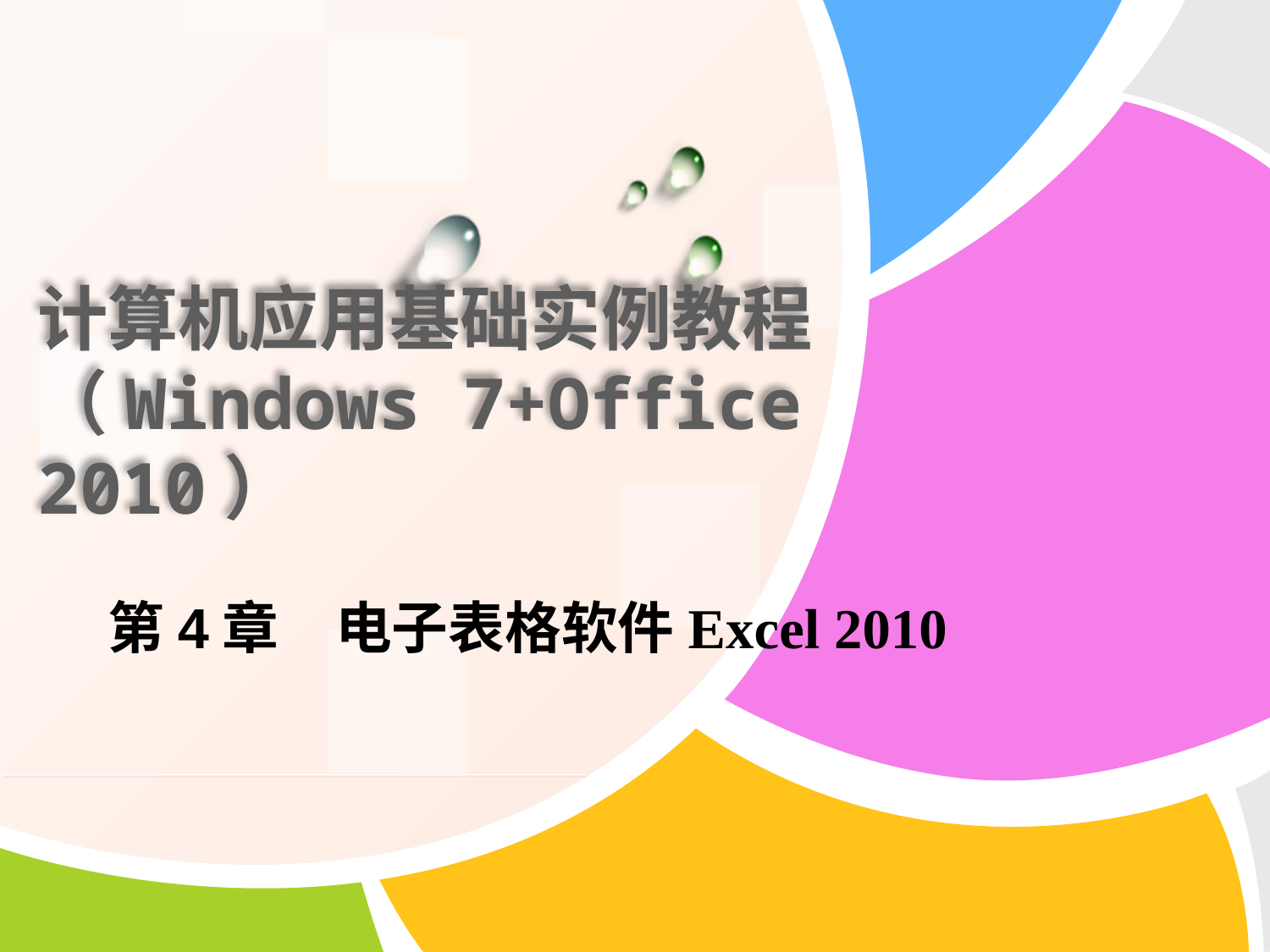

# 计算机应用基础实例教程 （Windows 7+Office 2010）
第4章　电子表格软件Excel 2010